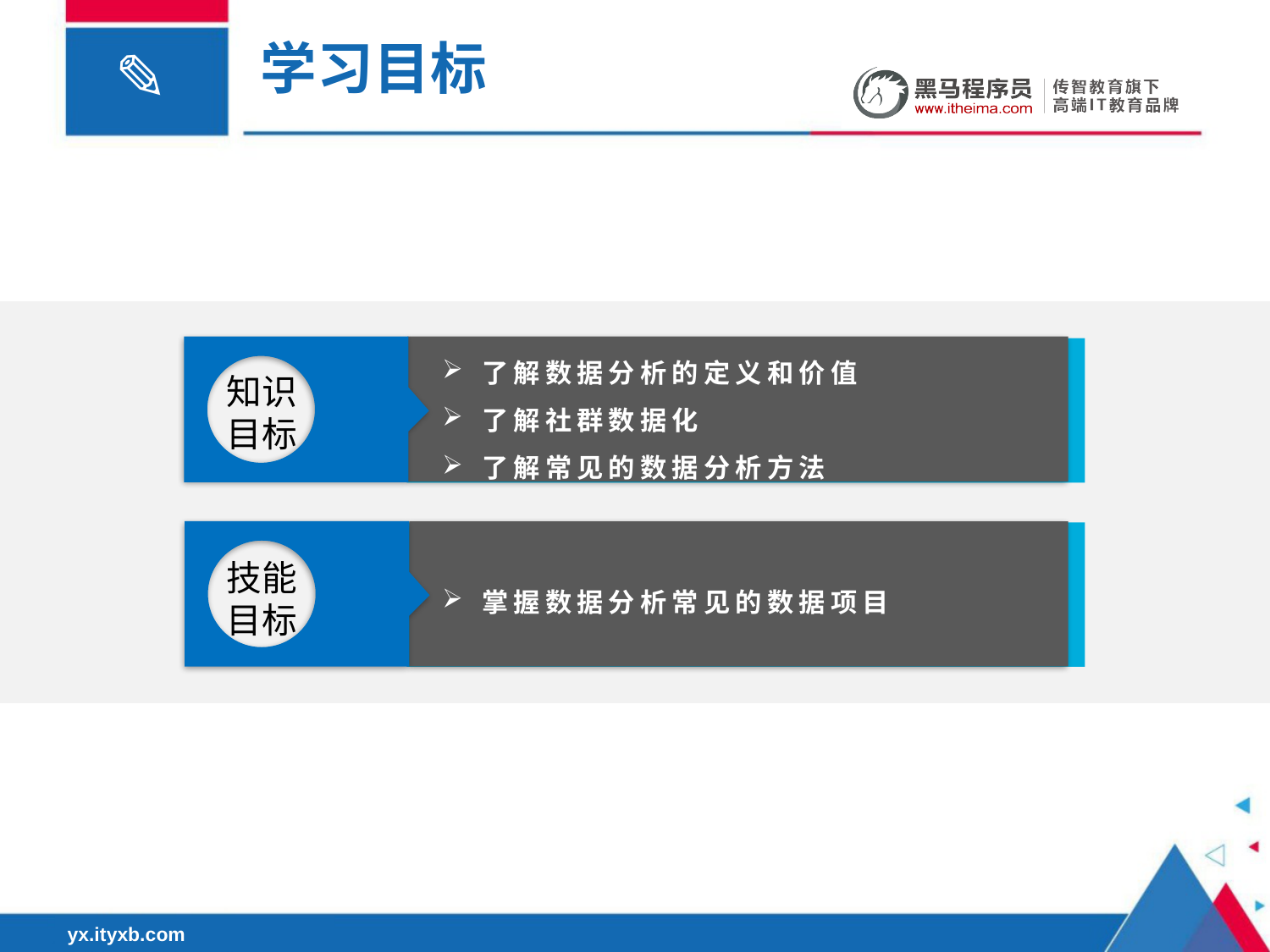

学习目标

了解数据分析的定义和价值
了解社群数据化
了解常见的数据分析方法

知识目标

技能目标

掌握数据分析常见的数据项目